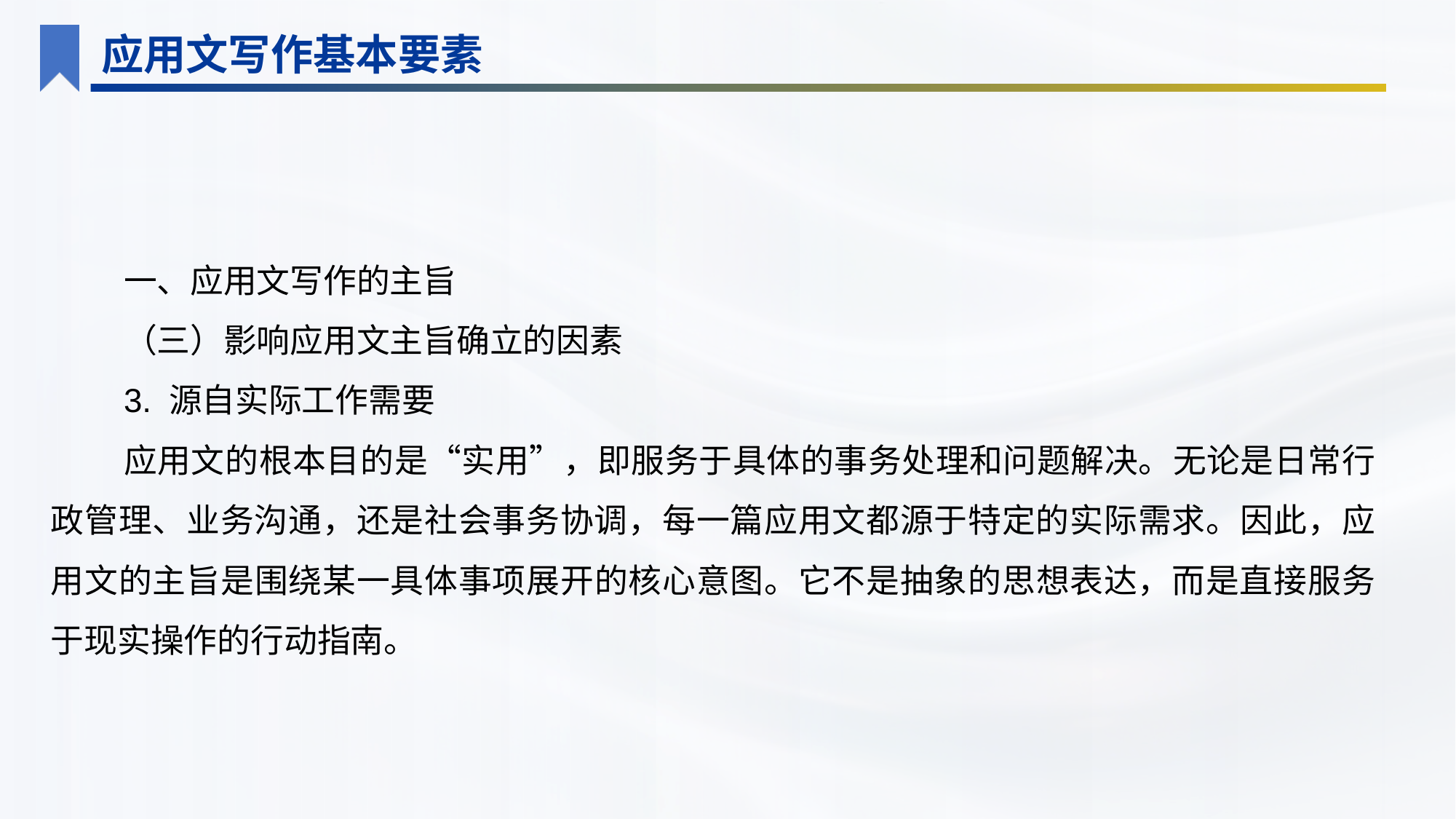

应用文写作基本要素
一、应用文写作的主旨
（三）影响应用文主旨确立的因素
3. 源自实际工作需要
应用文的根本目的是“实用”，即服务于具体的事务处理和问题解决。无论是日常行政管理、业务沟通，还是社会事务协调，每一篇应用文都源于特定的实际需求。因此，应用文的主旨是围绕某一具体事项展开的核心意图。它不是抽象的思想表达，而是直接服务于现实操作的行动指南。